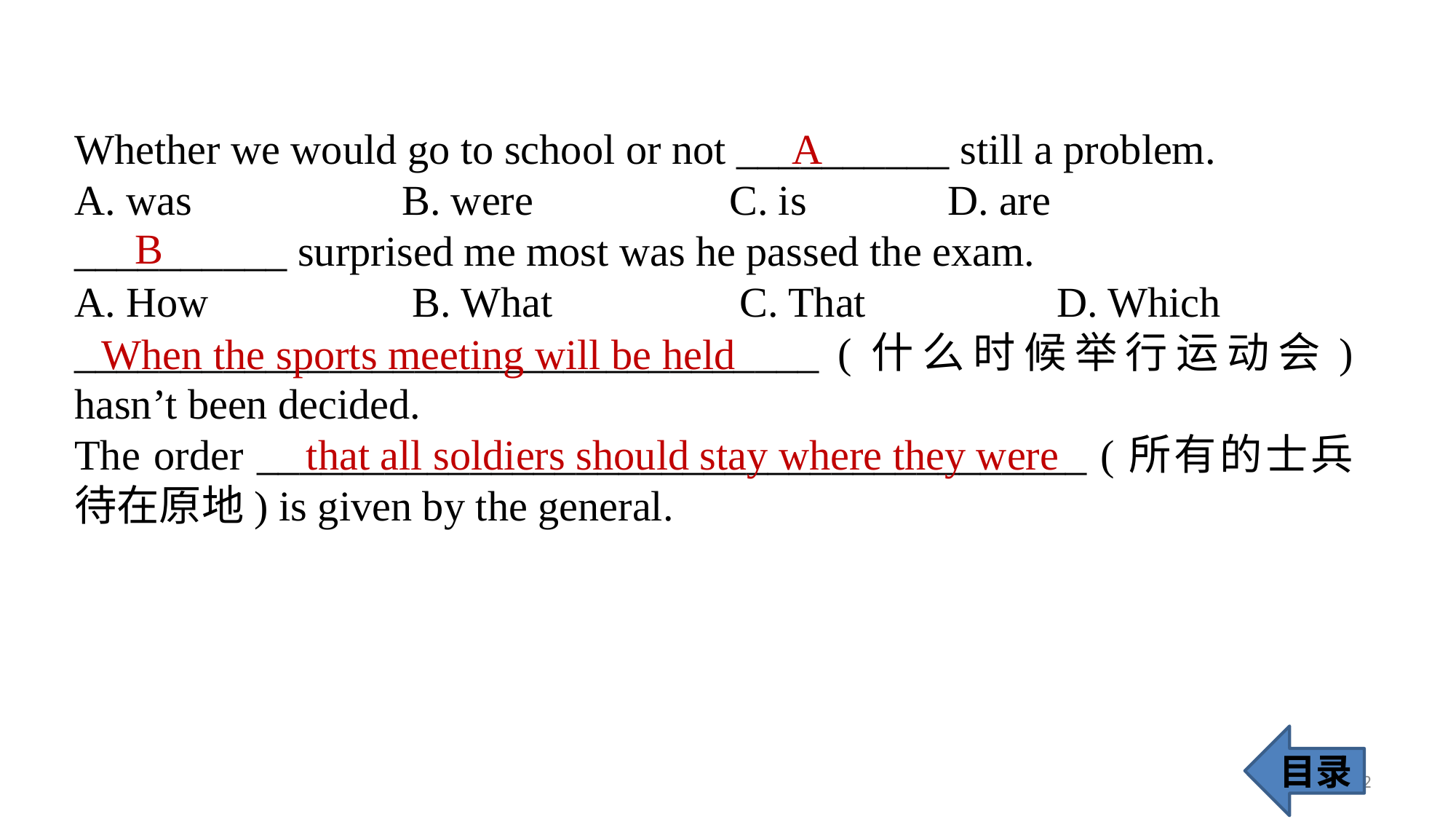

Whether we would go to school or not __________ still a problem.
A. was 		B. were 		C. is 		D. are
__________ surprised me most was he passed the exam.
A. How		 B. What		 C. That 		D. Which
___________________________________ (什么时候举行运动会) hasn’t been decided.
The order _______________________________________ (所有的士兵待在原地) is given by the general.
A
B
When the sports meeting will be held
that all soldiers should stay where they were
目录
72